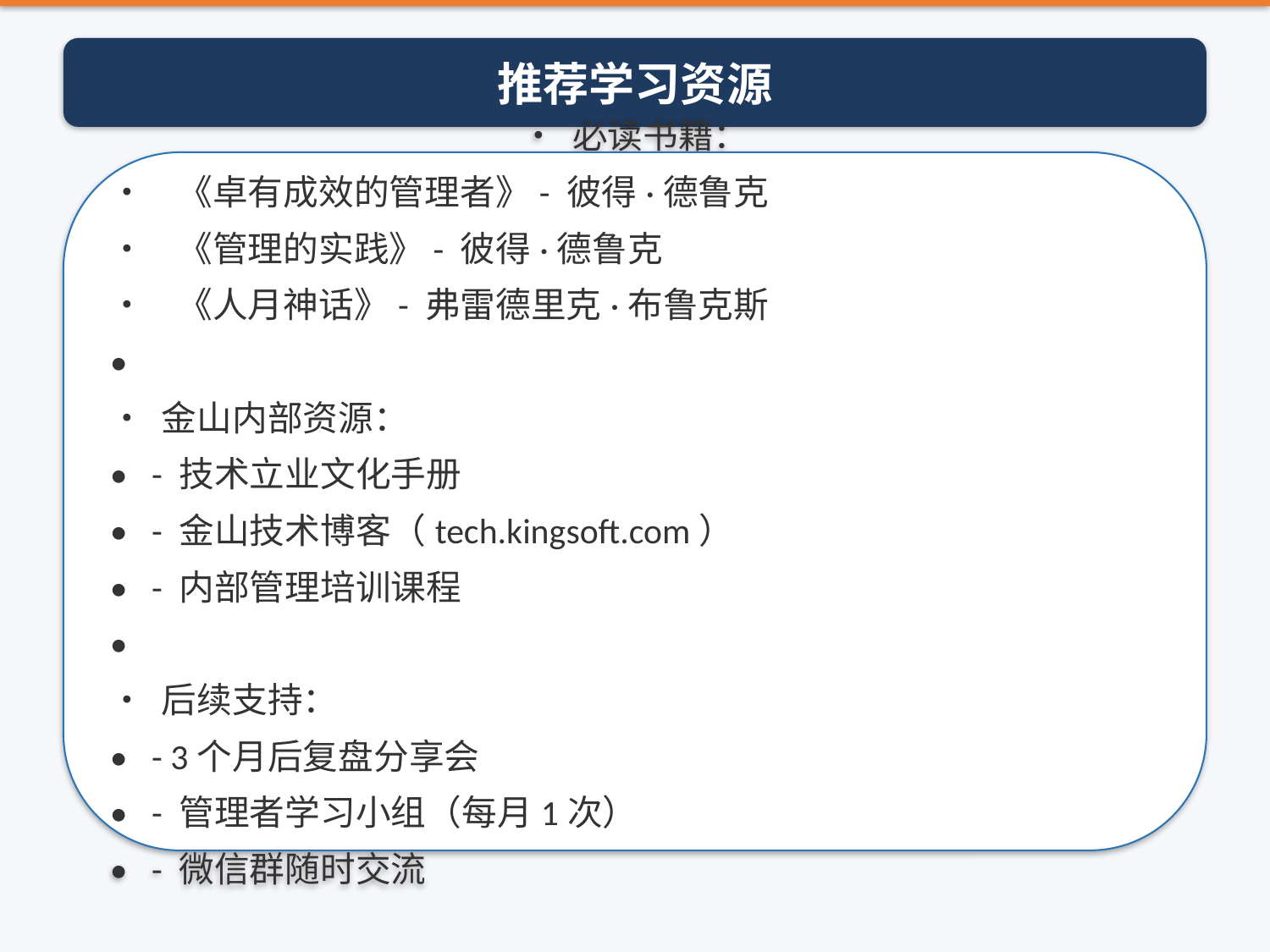

推荐学习资源
• 必读书籍：
•   《卓有成效的管理者》- 彼得·德鲁克
•   《管理的实践》- 彼得·德鲁克
•   《人月神话》- 弗雷德里克·布鲁克斯
•
• 金山内部资源：
•   - 技术立业文化手册
•   - 金山技术博客（tech.kingsoft.com）
•   - 内部管理培训课程
•
• 后续支持：
•   - 3个月后复盘分享会
•   - 管理者学习小组（每月1次）
•   - 微信群随时交流